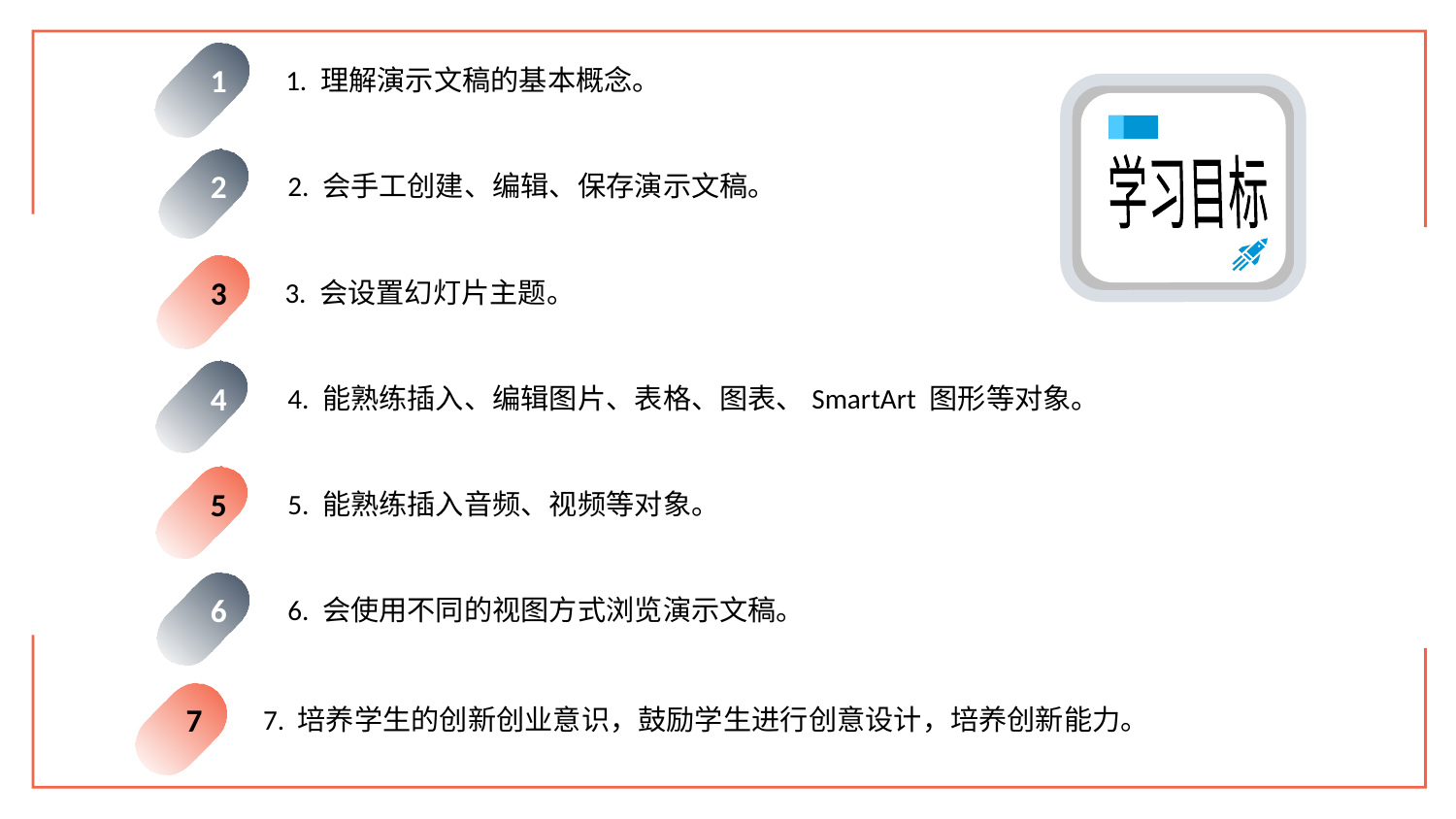

1. 理解演示文稿的基本概念。
1

2. 会手工创建、编辑、保存演示文稿。
2
学习目标

3. 会设置幻灯片主题。
3

4. 能熟练插入、编辑图片、表格、图表、SmartArt 图形等对象。
4

5. 能熟练插入音频、视频等对象。
5

6. 会使用不同的视图方式浏览演示文稿。
6

7. 培养学生的创新创业意识，鼓励学生进行创意设计，培养创新能力。
7